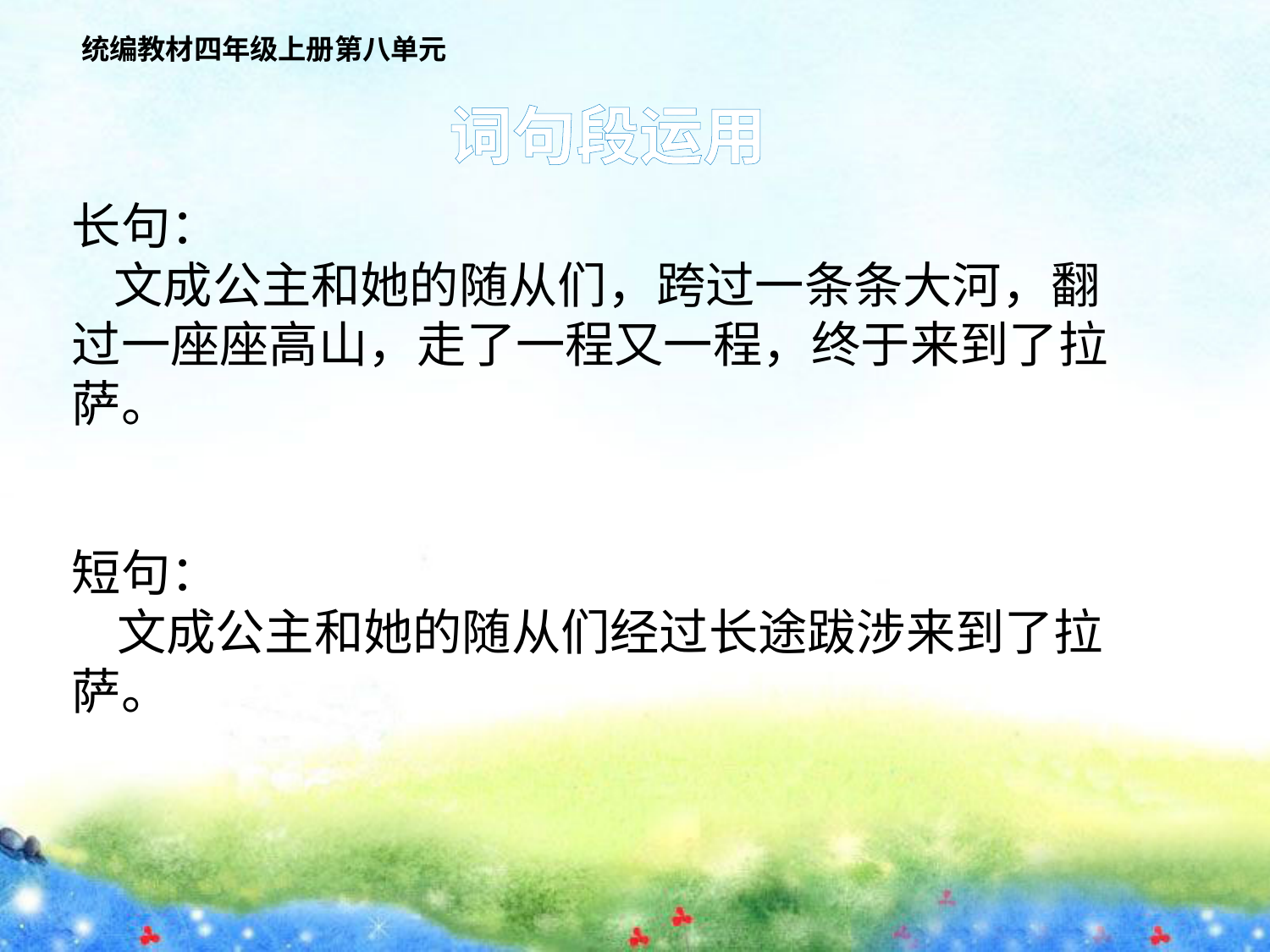

统编教材四年级上册第八单元
词句段运用
长句：
   文成公主和她的随从们，跨过一条条大河，翻过一座座高山，走了一程又一程，终于来到了拉萨。

短句：
   文成公主和她的随从们经过长途跋涉来到了拉萨。